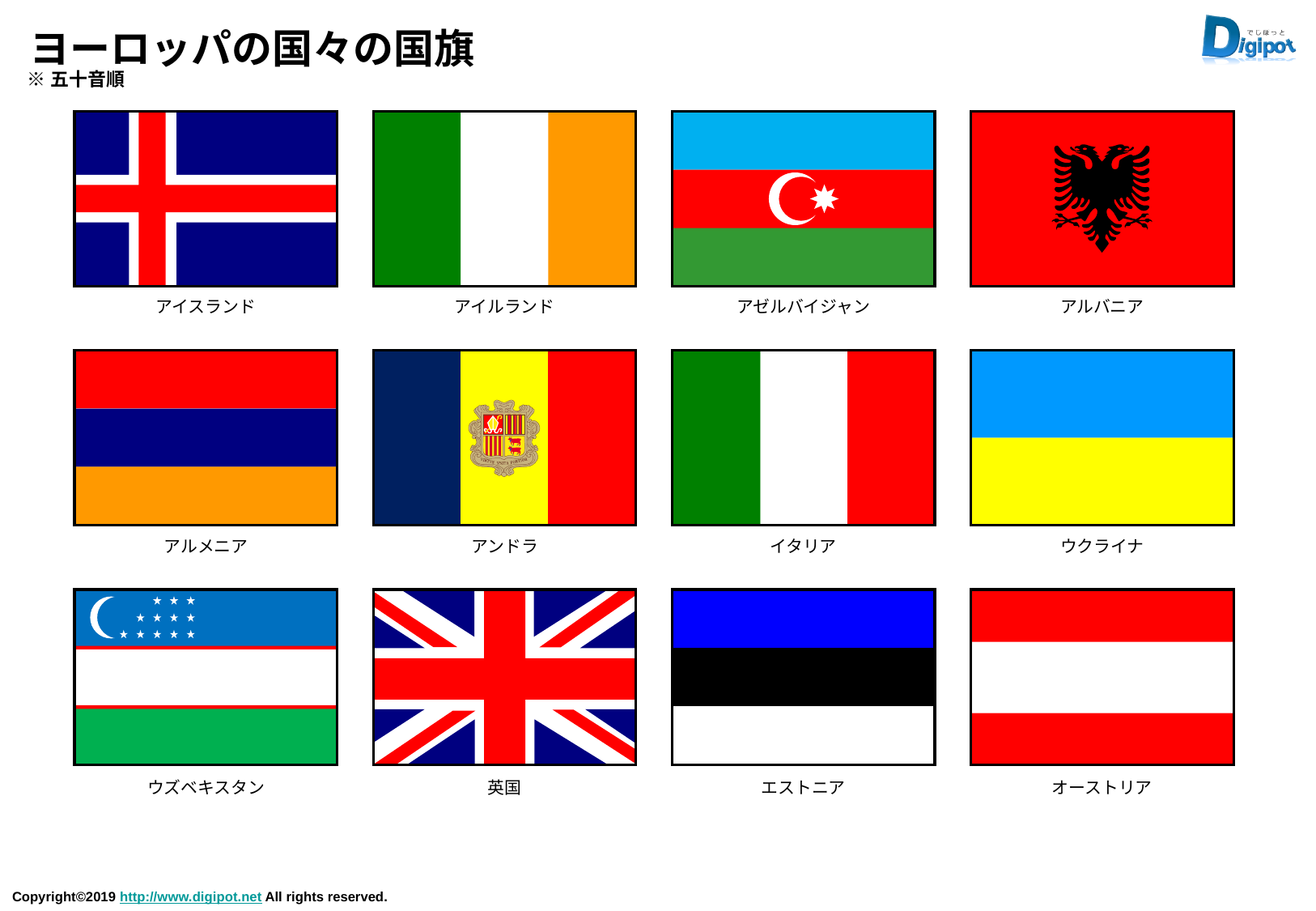

# ヨーロッパの国々の国旗
※五十音順

アイスランド
アイルランド
アゼルバイジャン
アルバニア

アルメニア
アンドラ
イタリア
ウクライナ

ウズベキスタン
英国
エストニア
オーストリア